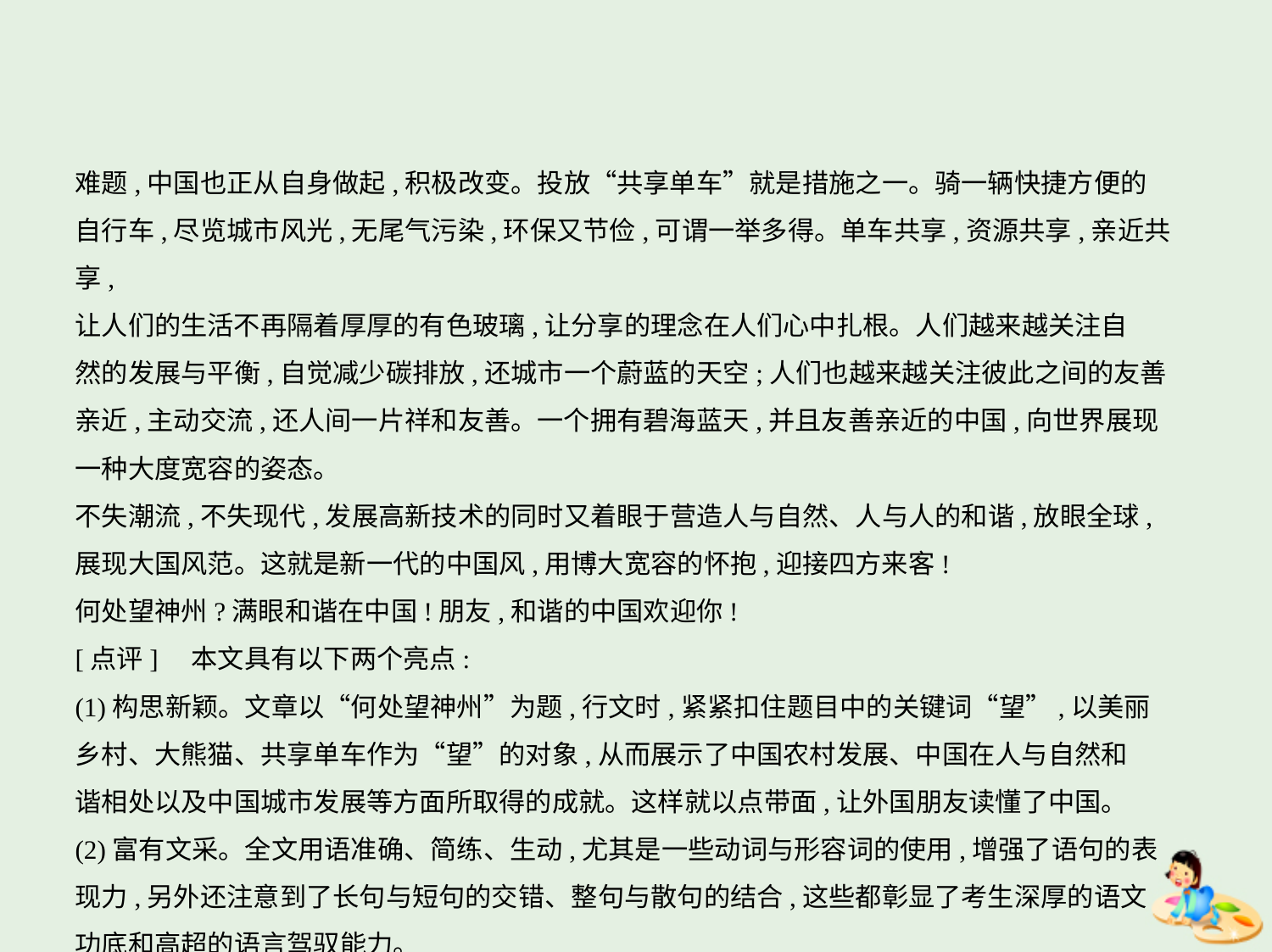

难题,中国也正从自身做起,积极改变。投放“共享单车”就是措施之一。骑一辆快捷方便的
自行车,尽览城市风光,无尾气污染,环保又节俭,可谓一举多得。单车共享,资源共享,亲近共享,
让人们的生活不再隔着厚厚的有色玻璃,让分享的理念在人们心中扎根。人们越来越关注自
然的发展与平衡,自觉减少碳排放,还城市一个蔚蓝的天空;人们也越来越关注彼此之间的友善
亲近,主动交流,还人间一片祥和友善。一个拥有碧海蓝天,并且友善亲近的中国,向世界展现
一种大度宽容的姿态。
不失潮流,不失现代,发展高新技术的同时又着眼于营造人与自然、人与人的和谐,放眼全球,
展现大国风范。这就是新一代的中国风,用博大宽容的怀抱,迎接四方来客!
何处望神州?满眼和谐在中国!朋友,和谐的中国欢迎你!
[点评]　本文具有以下两个亮点:
(1)构思新颖。文章以“何处望神州”为题,行文时,紧紧扣住题目中的关键词“望”,以美丽
乡村、大熊猫、共享单车作为“望”的对象,从而展示了中国农村发展、中国在人与自然和
谐相处以及中国城市发展等方面所取得的成就。这样就以点带面,让外国朋友读懂了中国。
(2)富有文采。全文用语准确、简练、生动,尤其是一些动词与形容词的使用,增强了语句的表
现力,另外还注意到了长句与短句的交错、整句与散句的结合,这些都彰显了考生深厚的语文
功底和高超的语言驾驭能力。